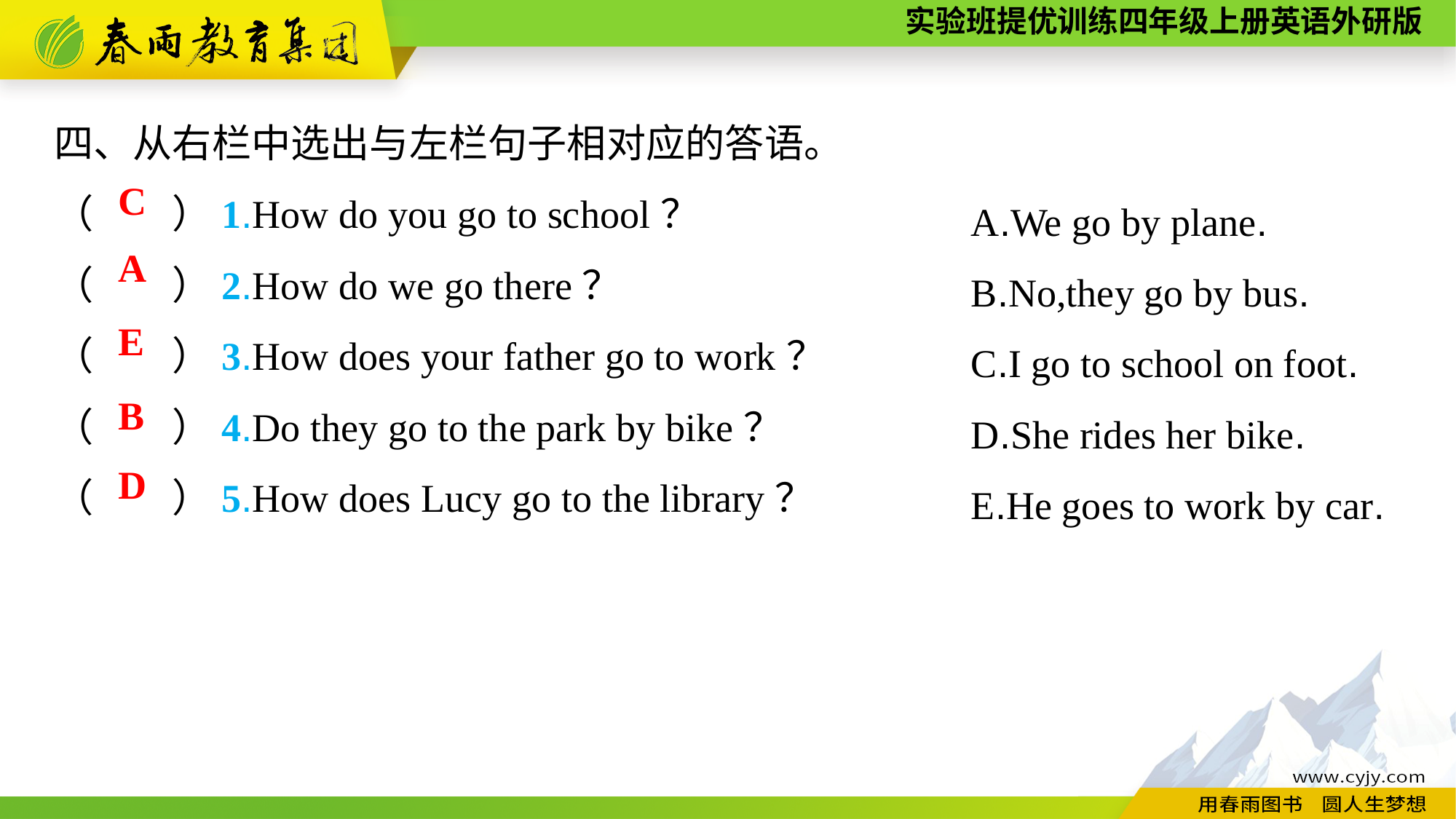

四、从右栏中选出与左栏句子相对应的答语。
（　　）1.How do you go to school？
（　　）2.How do we go there？
（　　）3.How does your father go to work？
（　　）4.Do they go to the park by bike？
（　　）5.How does Lucy go to the library？
A.We go by plane.
B.No,they go by bus.
C.I go to school on foot.
D.She rides her bike.
E.He goes to work by car.
C
A
E
B
D